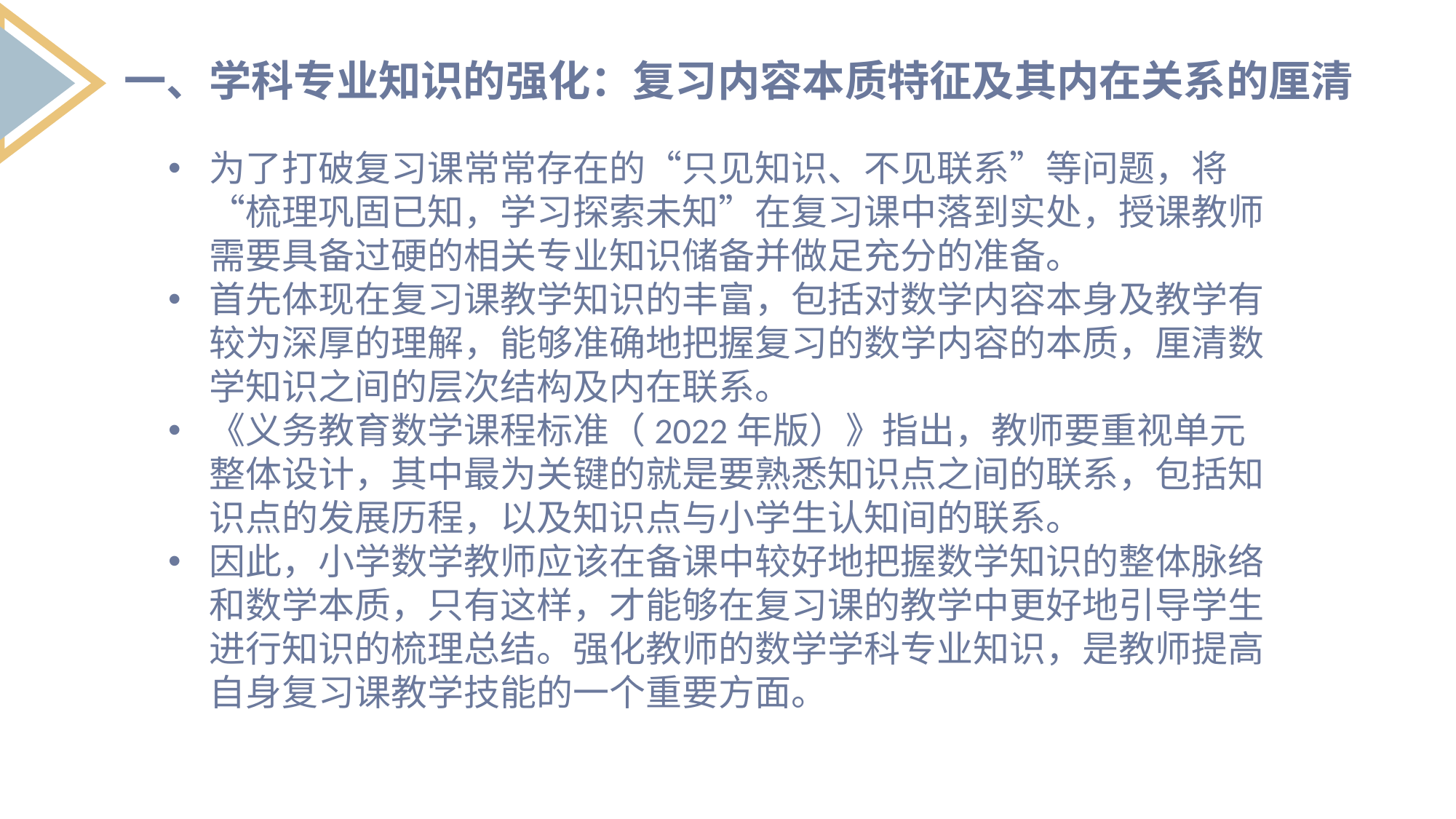

一、学科专业知识的强化：复习内容本质特征及其内在关系的厘清
为了打破复习课常常存在的“只见知识、不见联系”等问题，将“梳理巩固已知，学习探索未知”在复习课中落到实处，授课教师需要具备过硬的相关专业知识储备并做足充分的准备。
首先体现在复习课教学知识的丰富，包括对数学内容本身及教学有较为深厚的理解，能够准确地把握复习的数学内容的本质，厘清数学知识之间的层次结构及内在联系。
《义务教育数学课程标准（2022年版）》指出，教师要重视单元整体设计，其中最为关键的就是要熟悉知识点之间的联系，包括知识点的发展历程，以及知识点与小学生认知间的联系。
因此，小学数学教师应该在备课中较好地把握数学知识的整体脉络和数学本质，只有这样，才能够在复习课的教学中更好地引导学生进行知识的梳理总结。强化教师的数学学科专业知识，是教师提高自身复习课教学技能的一个重要方面。